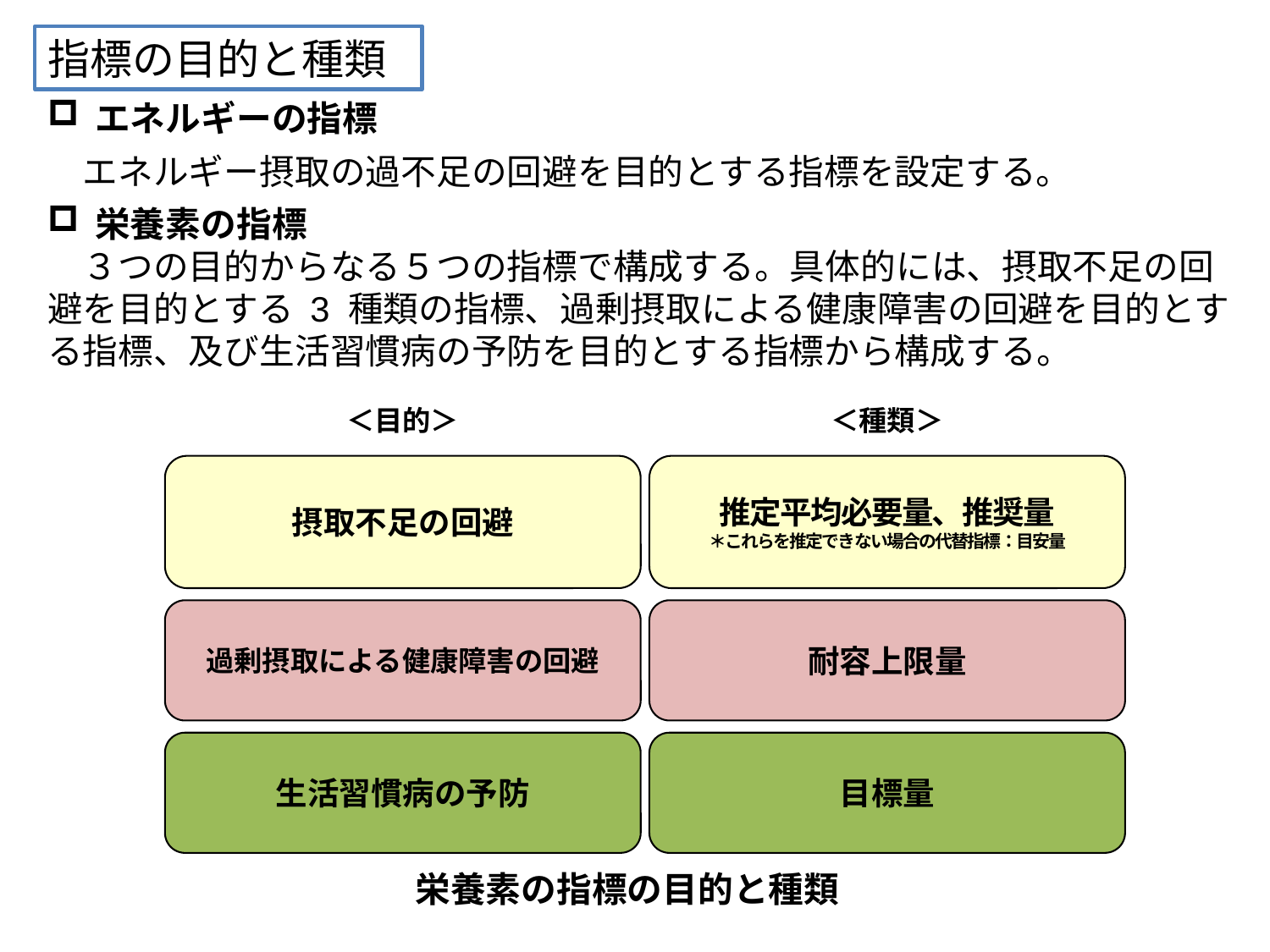

指標の目的と種類
エネルギーの指標
　エネルギー摂取の過不足の回避を目的とする指標を設定する。
栄養素の指標
　３つの目的からなる５つの指標で構成する。具体的には、摂取不足の回避を目的とする 3 種類の指標、過剰摂取による健康障害の回避を目的とする指標、及び生活習慣病の予防を目的とする指標から構成する。

＜目的＞
＜種類＞
摂取不足の回避
推定平均必要量、推奨量
＊これらを推定できない場合の代替指標：目安量
過剰摂取による健康障害の回避
耐容上限量
生活習慣病の予防
目標量
栄養素の指標の目的と種類